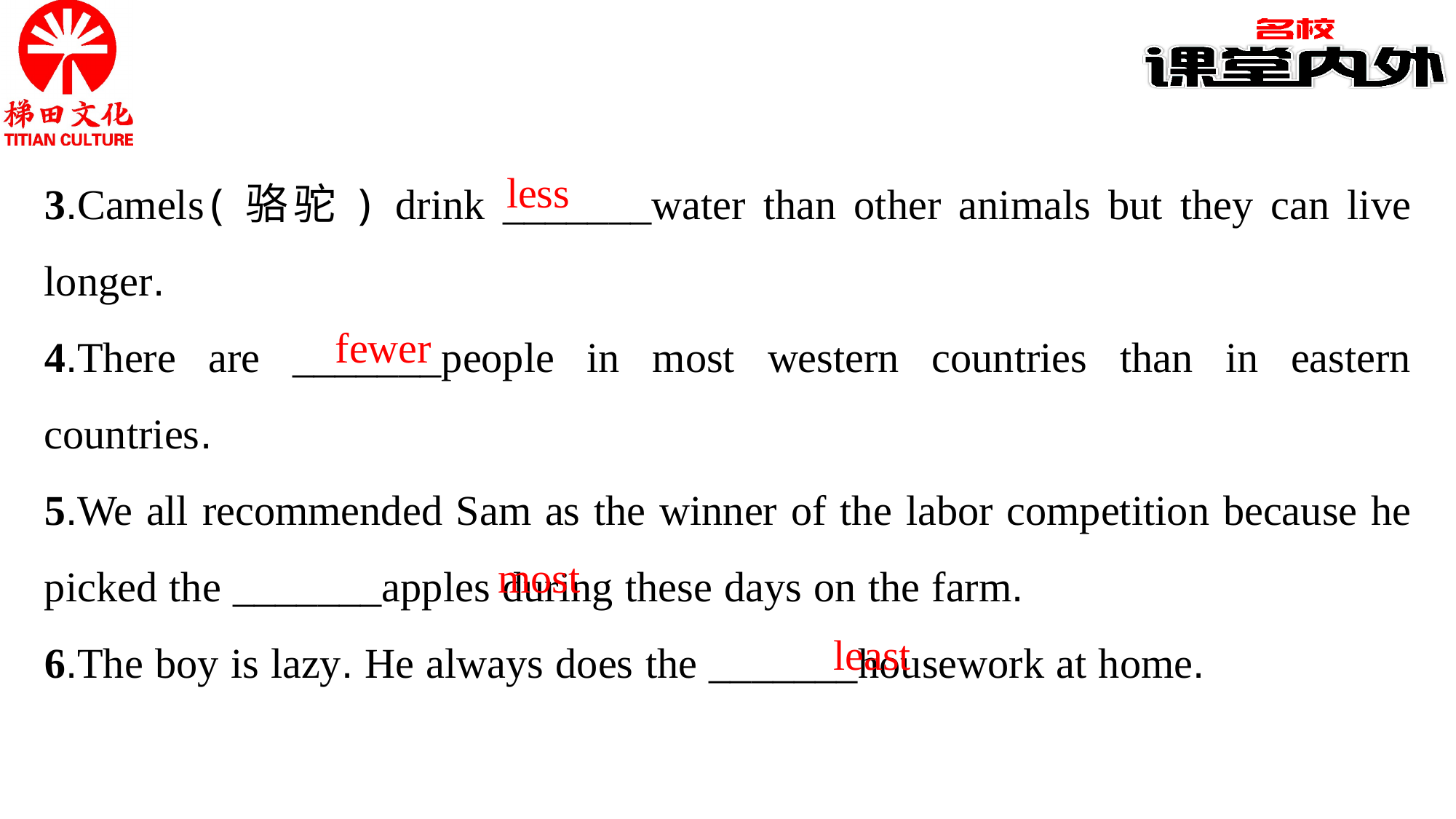

3.Camels(骆驼) drink _______water than other animals but they can live longer.
4.There are _______people in most western countries than in eastern countries.
5.We all recommended Sam as the winner of the labor competition because he picked the _______apples during these days on the farm.
6.The boy is lazy. He always does the _______housework at home.
less
fewer
most
least